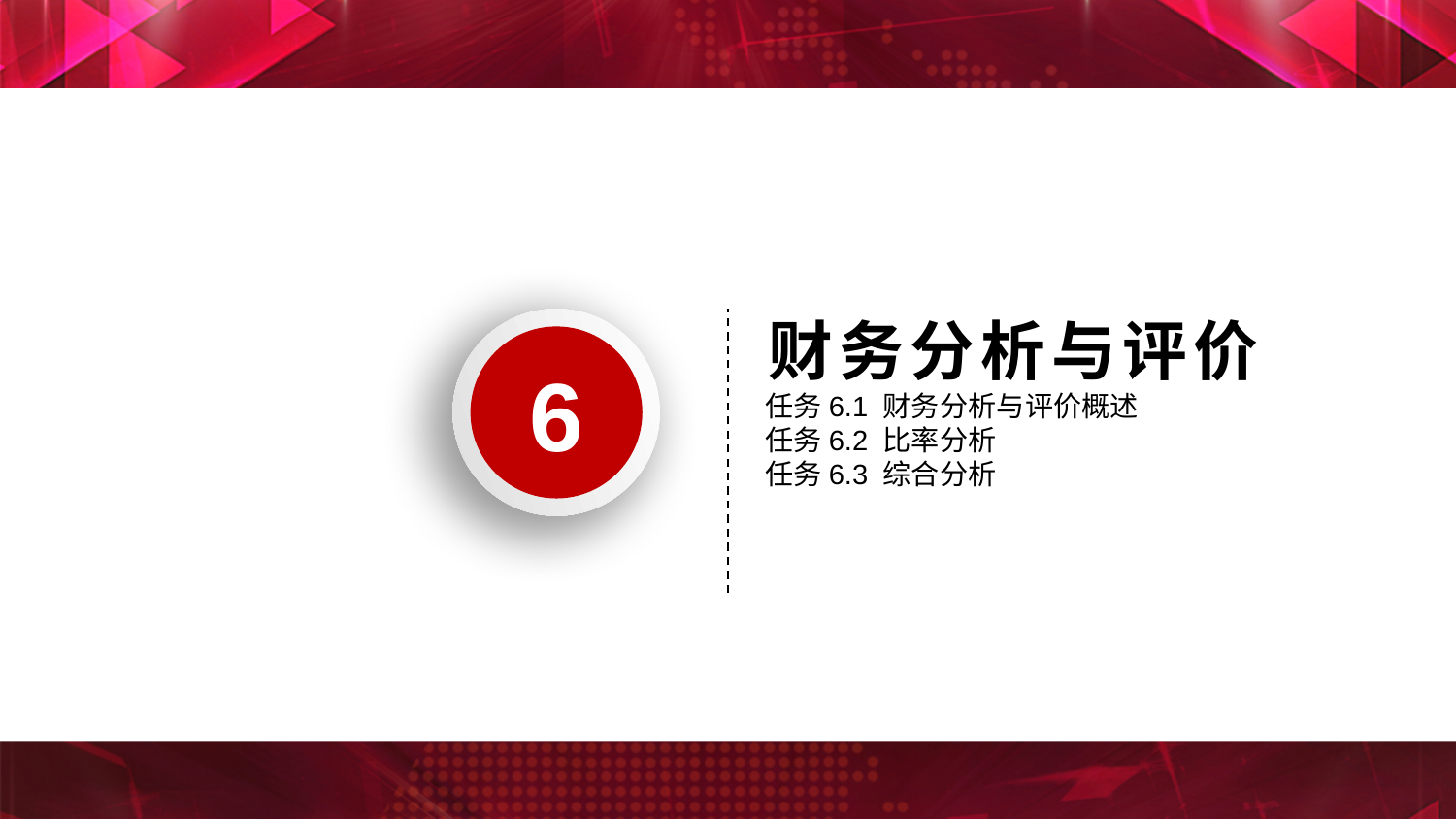

财务分析与评价

6
任务6.1 财务分析与评价概述
任务6.2 比率分析
任务6.3 综合分析